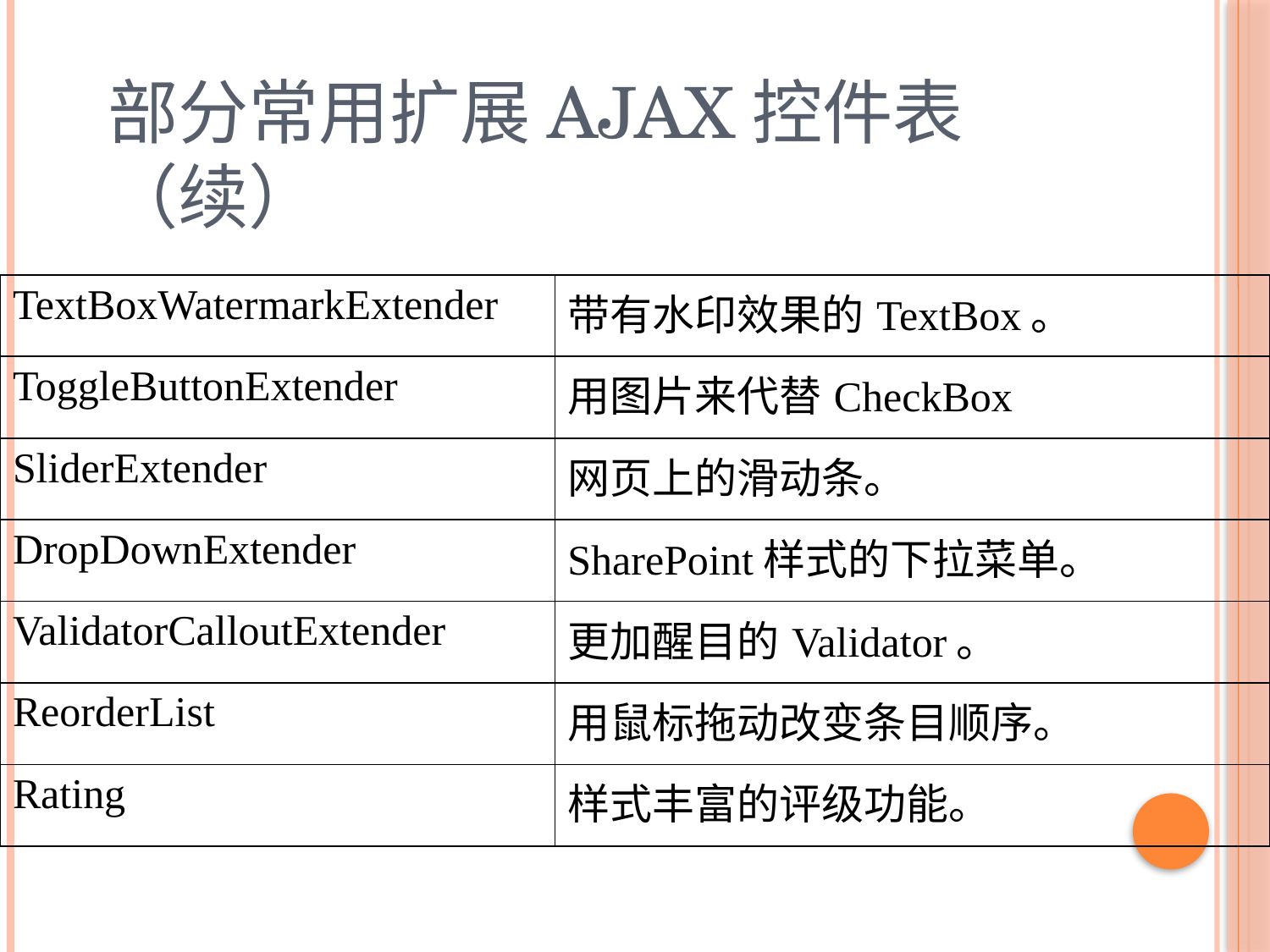

# 部分常用扩展AJAX控件表（续）
| TextBoxWatermarkExtender | 带有水印效果的TextBox。 |
| --- | --- |
| ToggleButtonExtender | 用图片来代替CheckBox |
| SliderExtender | 网页上的滑动条。 |
| DropDownExtender | SharePoint样式的下拉菜单。 |
| ValidatorCalloutExtender | 更加醒目的Validator。 |
| ReorderList | 用鼠标拖动改变条目顺序。 |
| Rating | 样式丰富的评级功能。 |
30